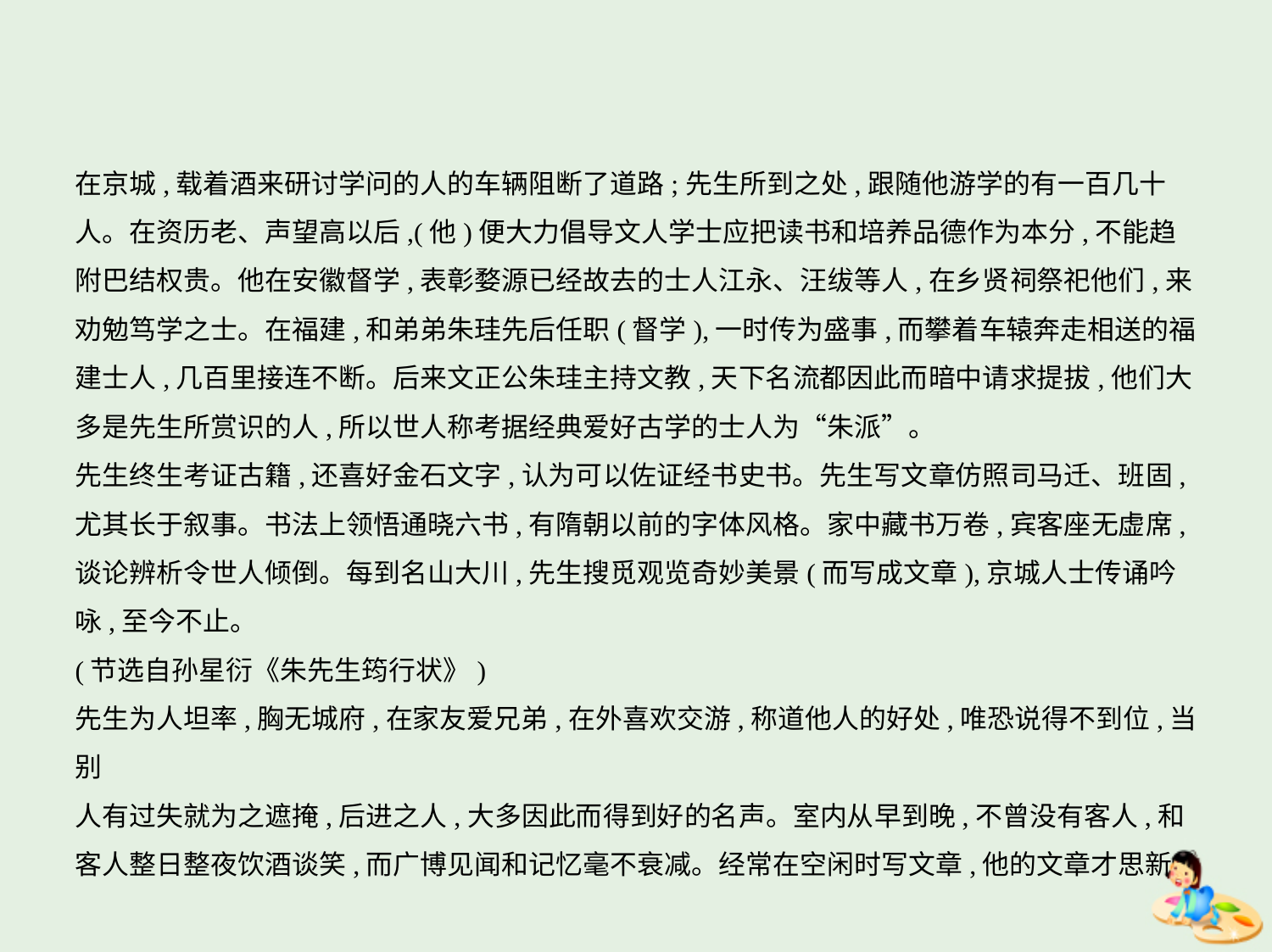

在京城,载着酒来研讨学问的人的车辆阻断了道路;先生所到之处,跟随他游学的有一百几十
人。在资历老、声望高以后,(他)便大力倡导文人学士应把读书和培养品德作为本分,不能趋
附巴结权贵。他在安徽督学,表彰婺源已经故去的士人江永、汪绂等人,在乡贤祠祭祀他们,来
劝勉笃学之士。在福建,和弟弟朱珪先后任职(督学),一时传为盛事,而攀着车辕奔走相送的福
建士人,几百里接连不断。后来文正公朱珪主持文教,天下名流都因此而暗中请求提拔,他们大
多是先生所赏识的人,所以世人称考据经典爱好古学的士人为“朱派”。
先生终生考证古籍,还喜好金石文字,认为可以佐证经书史书。先生写文章仿照司马迁、班固,
尤其长于叙事。书法上领悟通晓六书,有隋朝以前的字体风格。家中藏书万卷,宾客座无虚席,
谈论辨析令世人倾倒。每到名山大川,先生搜觅观览奇妙美景(而写成文章),京城人士传诵吟
咏,至今不止。
(节选自孙星衍《朱先生筠行状》)
先生为人坦率,胸无城府,在家友爱兄弟,在外喜欢交游,称道他人的好处,唯恐说得不到位,当别
人有过失就为之遮掩,后进之人,大多因此而得到好的名声。室内从早到晚,不曾没有客人,和
客人整日整夜饮酒谈笑,而广博见闻和记忆毫不衰减。经常在空闲时写文章,他的文章才思新